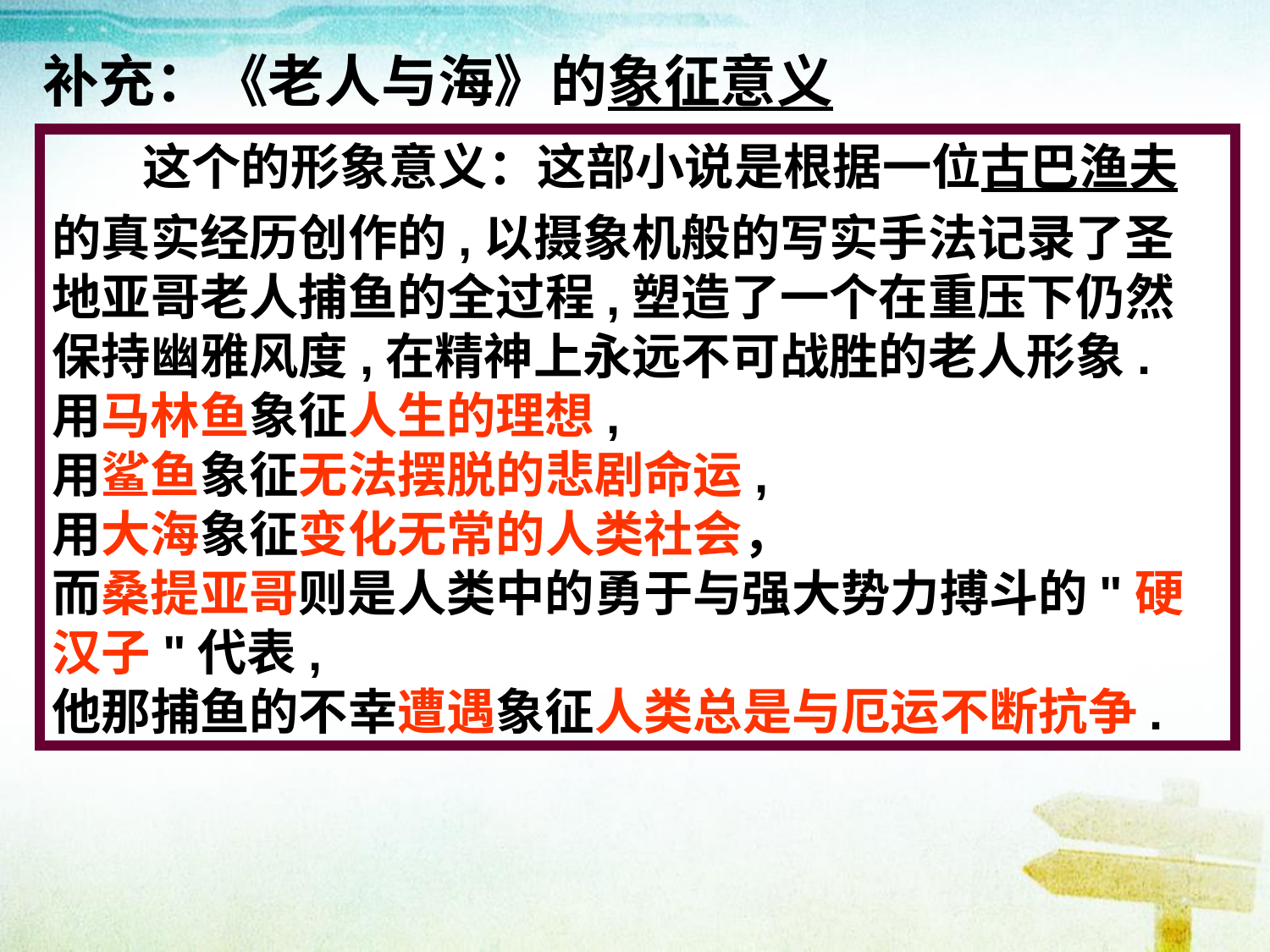

补充：《老人与海》的象征意义
       这个的形象意义：这部小说是根据一位古巴渔夫的真实经历创作的,以摄象机般的写实手法记录了圣地亚哥老人捕鱼的全过程,塑造了一个在重压下仍然保持幽雅风度,在精神上永远不可战胜的老人形象.
用马林鱼象征人生的理想,
用鲨鱼象征无法摆脱的悲剧命运,
用大海象征变化无常的人类社会，
而桑提亚哥则是人类中的勇于与强大势力搏斗的"硬汉子"代表,
他那捕鱼的不幸遭遇象征人类总是与厄运不断抗争.